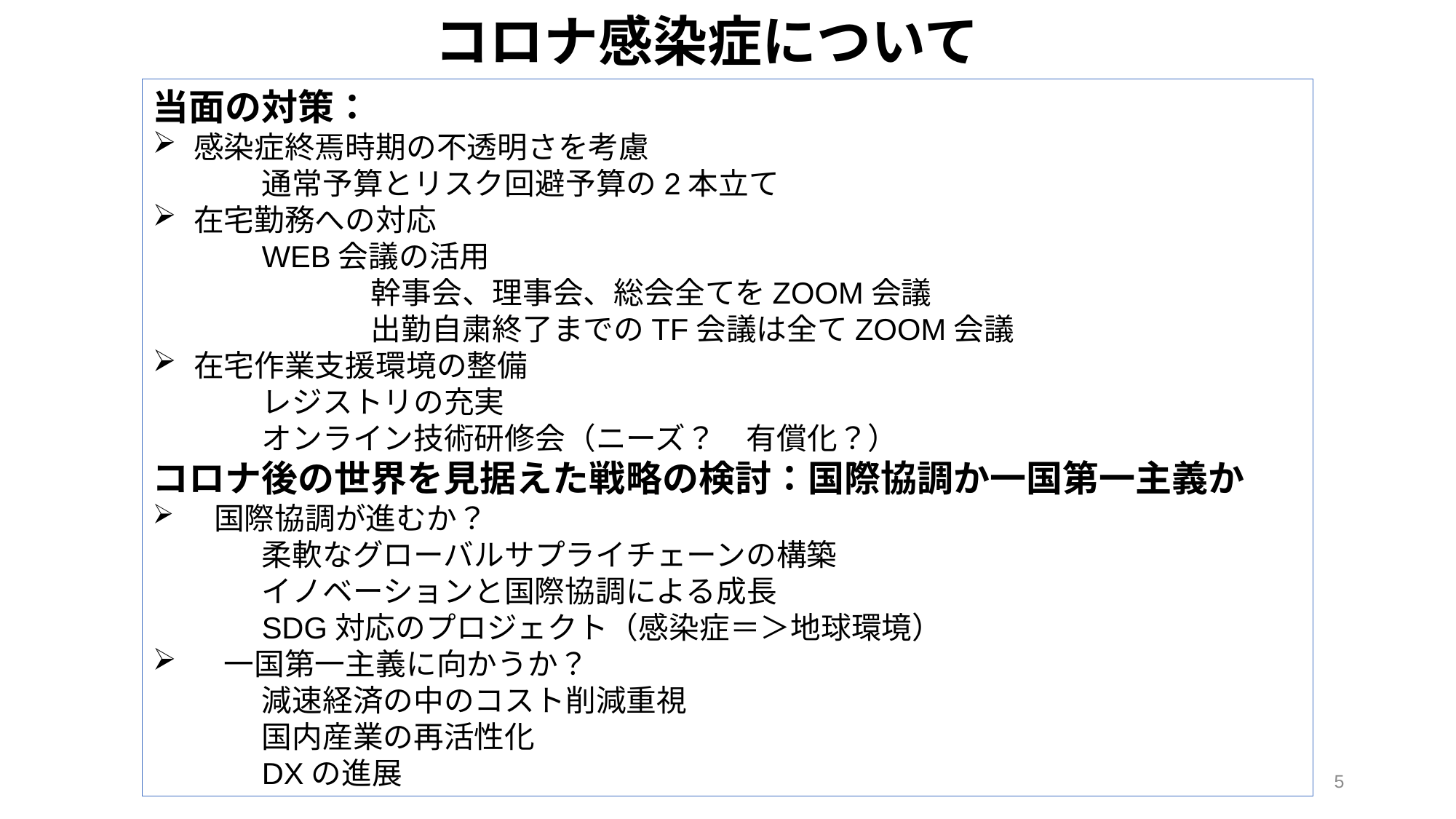

コロナ感染症について
当面の対策：
感染症終焉時期の不透明さを考慮
	通常予算とリスク回避予算の2本立て
在宅勤務への対応
	WEB会議の活用
    		幹事会、理事会、総会全てをZOOM会議
		出勤自粛終了までのTF会議は全てZOOM会議
在宅作業支援環境の整備
レジストリの充実
オンライン技術研修会（ニーズ？　有償化？）
コロナ後の世界を見据えた戦略の検討：国際協調か一国第一主義か
　国際協調が進むか？
　　	柔軟なグローバルサプライチェーンの構築
　　	イノベーションと国際協調による成長
	SDG対応のプロジェクト（感染症＝＞地球環境）
　一国第一主義に向かうか？
　　	減速経済の中のコスト削減重視
　　	国内産業の再活性化
　　	DXの進展
5